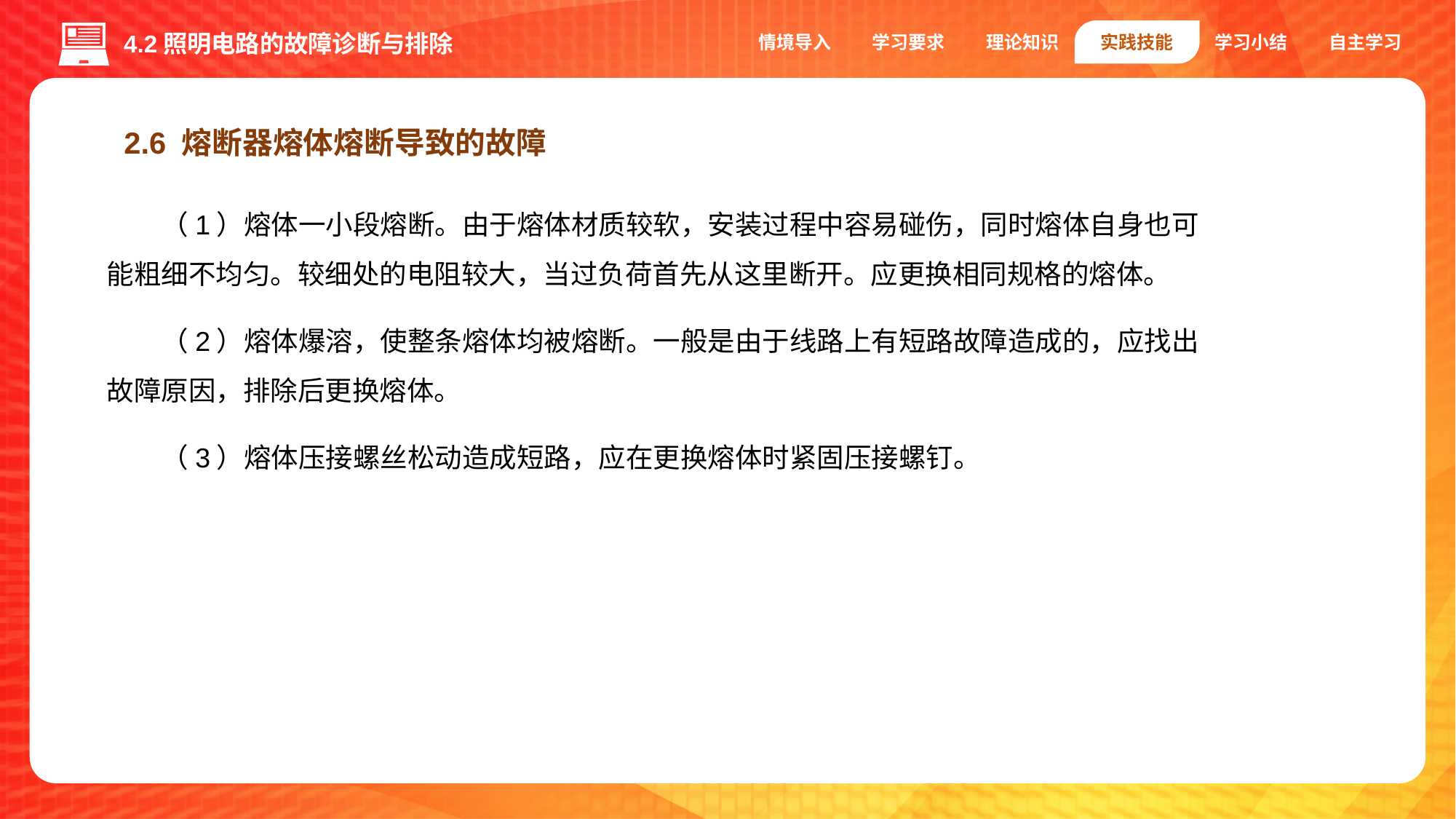

情境导入
学习要求
理论知识
实践技能
学习小结
自主学习

4.2照明电路的故障诊断与排除
2.6 熔断器熔体熔断导致的故障
（1）熔体一小段熔断。由于熔体材质较软，安装过程中容易碰伤，同时熔体自身也可能粗细不均匀。较细处的电阻较大，当过负荷首先从这里断开。应更换相同规格的熔体。
（2）熔体爆溶，使整条熔体均被熔断。一般是由于线路上有短路故障造成的，应找出故障原因，排除后更换熔体。
（3）熔体压接螺丝松动造成短路，应在更换熔体时紧固压接螺钉。